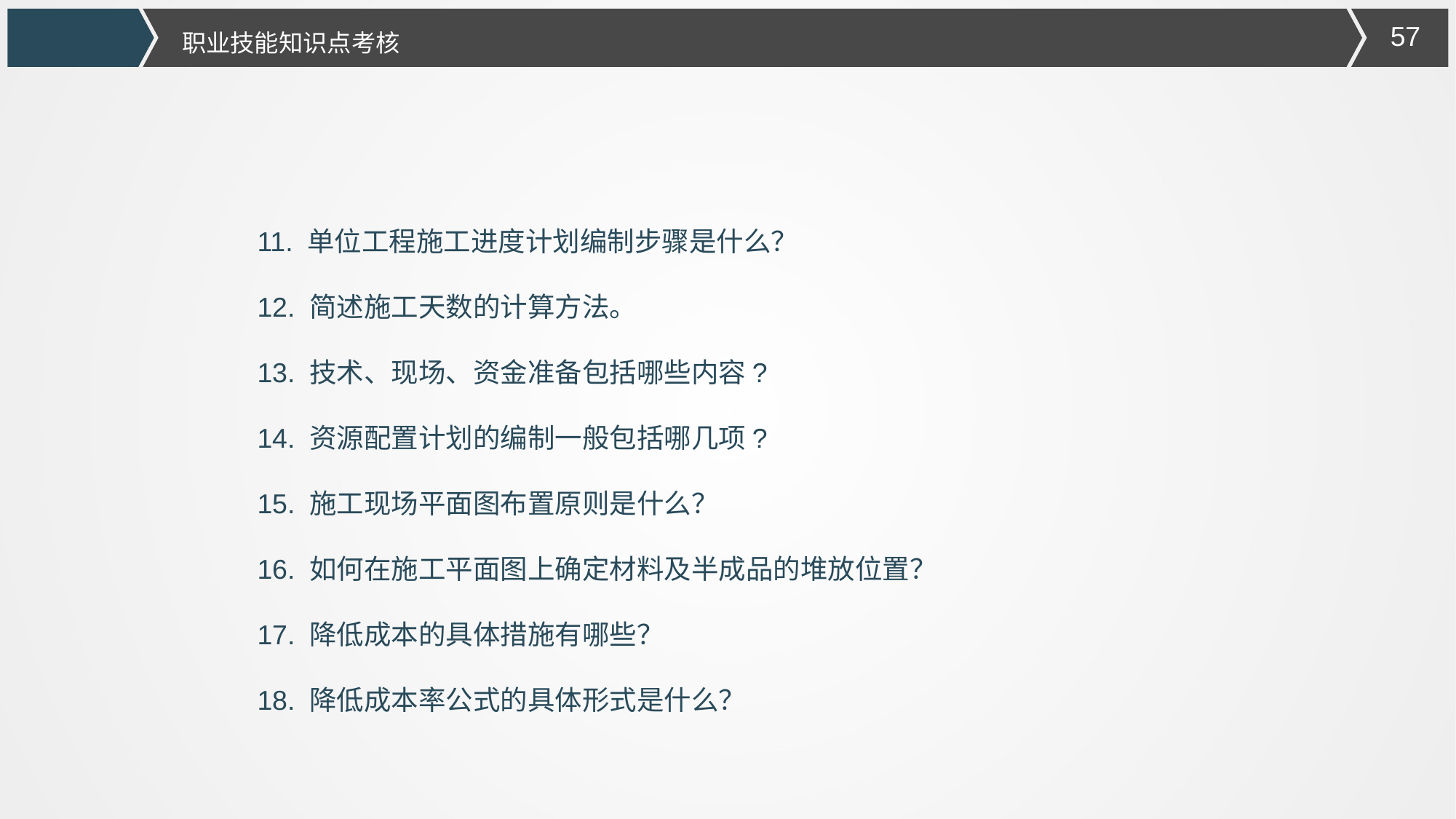

职业技能知识点考核
11. 单位工程施工进度计划编制步骤是什么？
12. 简述施工天数的计算方法。
13. 技术、现场、资金准备包括哪些内容?
14. 资源配置计划的编制一般包括哪几项?
15. 施工现场平面图布置原则是什么？
16. 如何在施工平面图上确定材料及半成品的堆放位置？
17. 降低成本的具体措施有哪些？
18. 降低成本率公式的具体形式是什么？